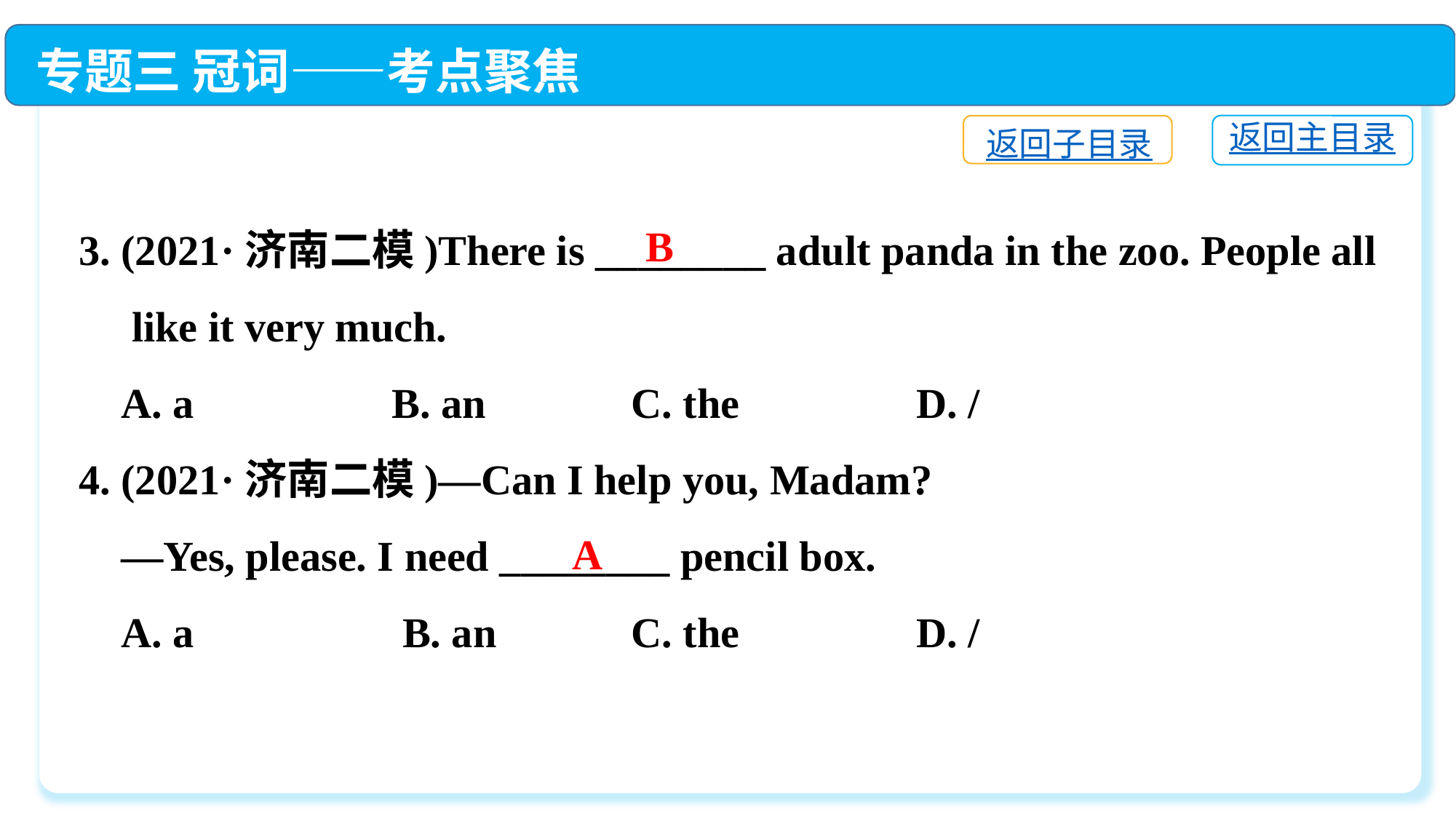

专题三 冠词——考点聚焦

返回主目录

返回子目录
3. (2021·济南二模)There is ________ adult panda in the zoo. People all
     like it very much.
    A. a	         B. an	           C. the	       D. /
4. (2021·济南二模)—Can I help you, Madam?
    —Yes, please. I need ________ pencil box.
    A. a	          B. an	           C. the	       D. /
B

A